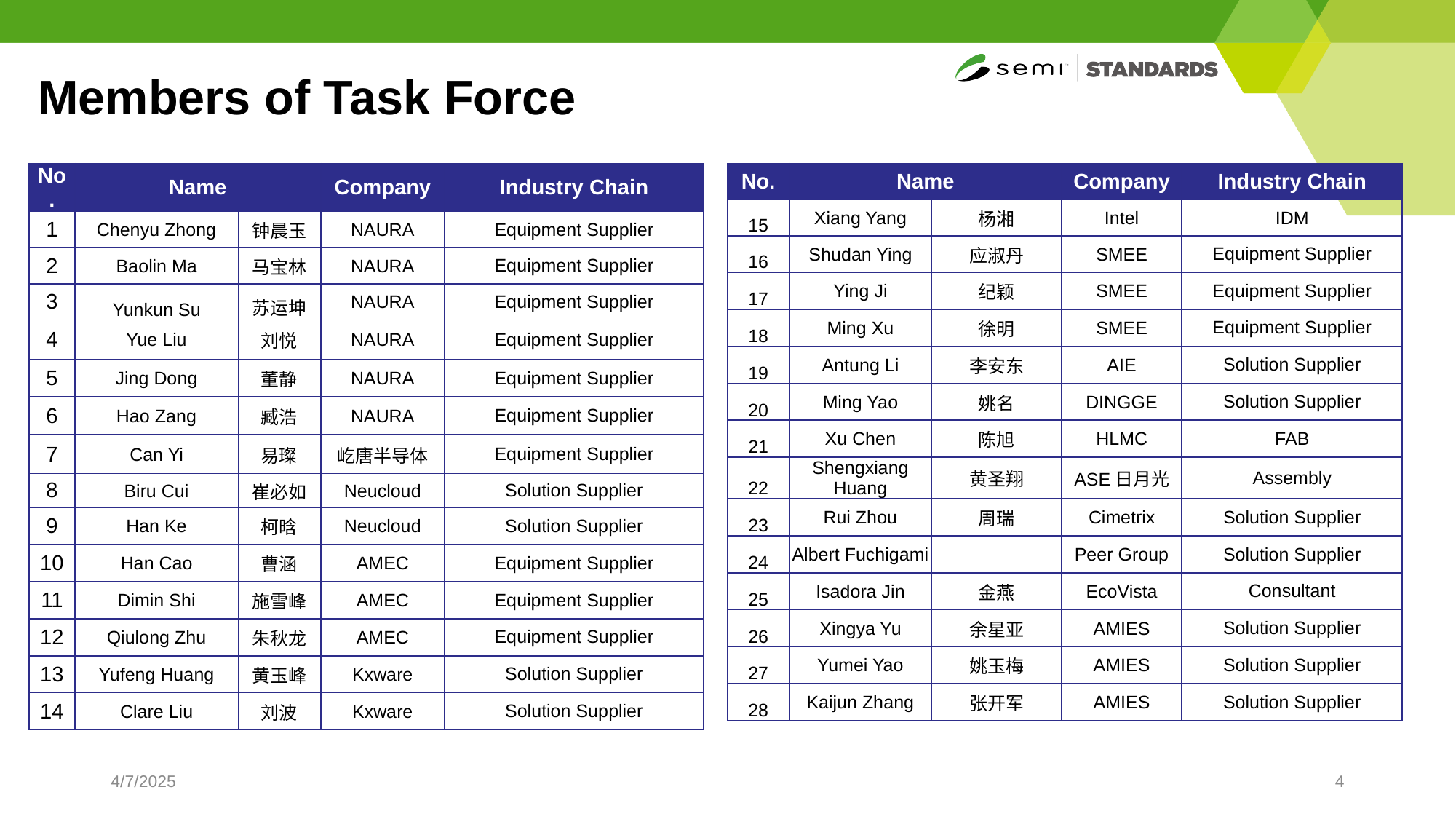

# Members of Task Force
| No. | Name |  | Company | Industry Chain |
| --- | --- | --- | --- | --- |
| 1 | Chenyu Zhong | 钟晨玉 | NAURA | Equipment Supplier |
| 2 | Baolin Ma | 马宝林 | NAURA | Equipment Supplier |
| 3 | Yunkun Su | 苏运坤 | NAURA | Equipment Supplier |
| 4 | Yue Liu | 刘悦 | NAURA | Equipment Supplier |
| 5 | Jing Dong | 董静 | NAURA | Equipment Supplier |
| 6 | Hao Zang | 臧浩 | NAURA | Equipment Supplier |
| 7 | Can Yi | 易璨 | 屹唐半导体 | Equipment Supplier |
| 8 | Biru Cui | 崔必如 | Neucloud | Solution Supplier |
| 9 | Han Ke | 柯晗 | Neucloud | Solution Supplier |
| 10 | Han Cao | 曹涵 | AMEC | Equipment Supplier |
| 11 | Dimin Shi | 施雪峰 | AMEC | Equipment Supplier |
| 12 | Qiulong Zhu | 朱秋龙 | AMEC | Equipment Supplier |
| 13 | Yufeng Huang | 黄玉峰 | Kxware | Solution Supplier |
| 14 | Clare Liu | 刘波 | Kxware | Solution Supplier |
| No. | Name |  | Company | Industry Chain |
| --- | --- | --- | --- | --- |
| 15 | Xiang Yang | 杨湘 | Intel | IDM |
| 16 | Shudan Ying | 应淑丹 | SMEE | Equipment Supplier |
| 17 | Ying Ji | 纪颖 | SMEE | Equipment Supplier |
| 18 | Ming Xu | 徐明 | SMEE | Equipment Supplier |
| 19 | Antung Li | 李安东 | AIE | Solution Supplier |
| 20 | Ming Yao | 姚名 | DINGGE | Solution Supplier |
| 21 | Xu Chen | 陈旭 | HLMC | FAB |
| 22 | Shengxiang Huang | 黄圣翔 | ASE日月光 | Assembly |
| 23 | Rui Zhou | 周瑞 | Cimetrix | Solution Supplier |
| 24 | Albert Fuchigami |  | Peer Group | Solution Supplier |
| 25 | Isadora Jin | 金燕 | EcoVista | Consultant |
| 26 | Xingya Yu | 余星亚 | AMIES | Solution Supplier |
| 27 | Yumei Yao | 姚玉梅 | AMIES | Solution Supplier |
| 28 | Kaijun Zhang | 张开军 | AMIES | Solution Supplier |
4/7/2025

4